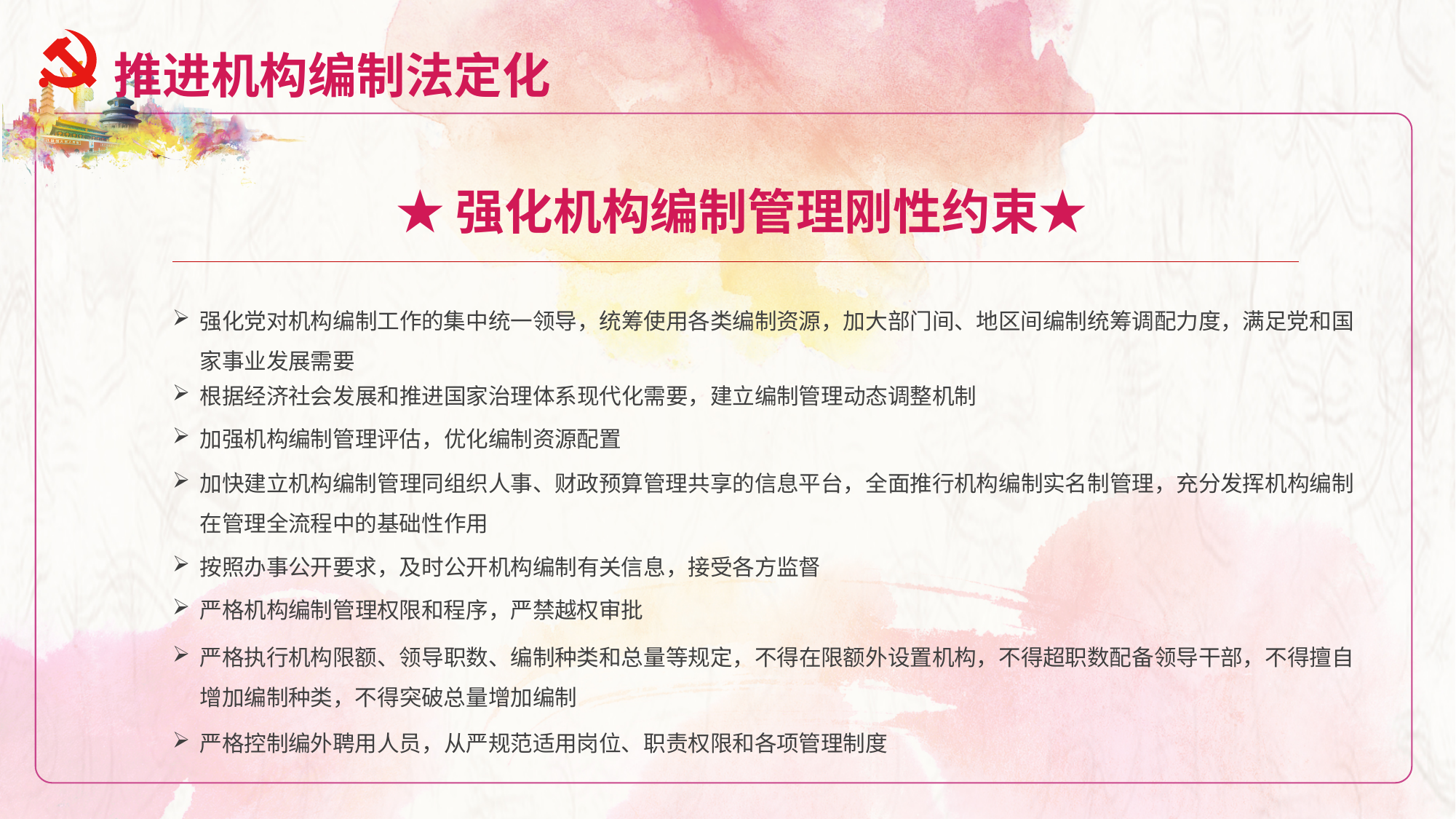

推进机构编制法定化
★强化机构编制管理刚性约束★
强化党对机构编制工作的集中统一领导，统筹使用各类编制资源，加大部门间、地区间编制统筹调配力度，满足党和国家事业发展需要
根据经济社会发展和推进国家治理体系现代化需要，建立编制管理动态调整机制
加强机构编制管理评估，优化编制资源配置
加快建立机构编制管理同组织人事、财政预算管理共享的信息平台，全面推行机构编制实名制管理，充分发挥机构编制在管理全流程中的基础性作用
按照办事公开要求，及时公开机构编制有关信息，接受各方监督
严格机构编制管理权限和程序，严禁越权审批
严格执行机构限额、领导职数、编制种类和总量等规定，不得在限额外设置机构，不得超职数配备领导干部，不得擅自增加编制种类，不得突破总量增加编制
严格控制编外聘用人员，从严规范适用岗位、职责权限和各项管理制度